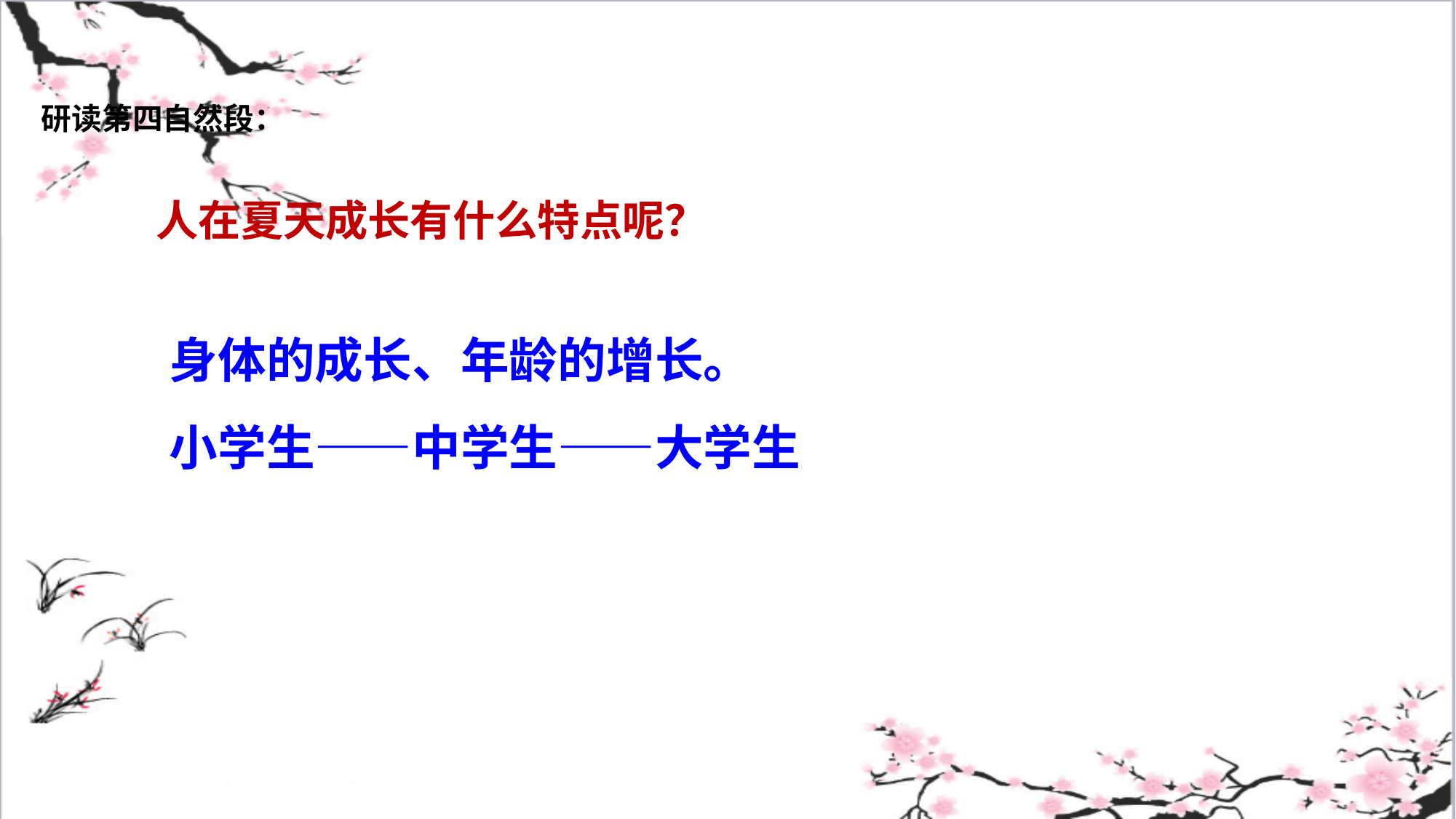

研读第四自然段：
人在夏天成长有什么特点呢？
身体的成长、年龄的增长。
小学生——中学生——大学生